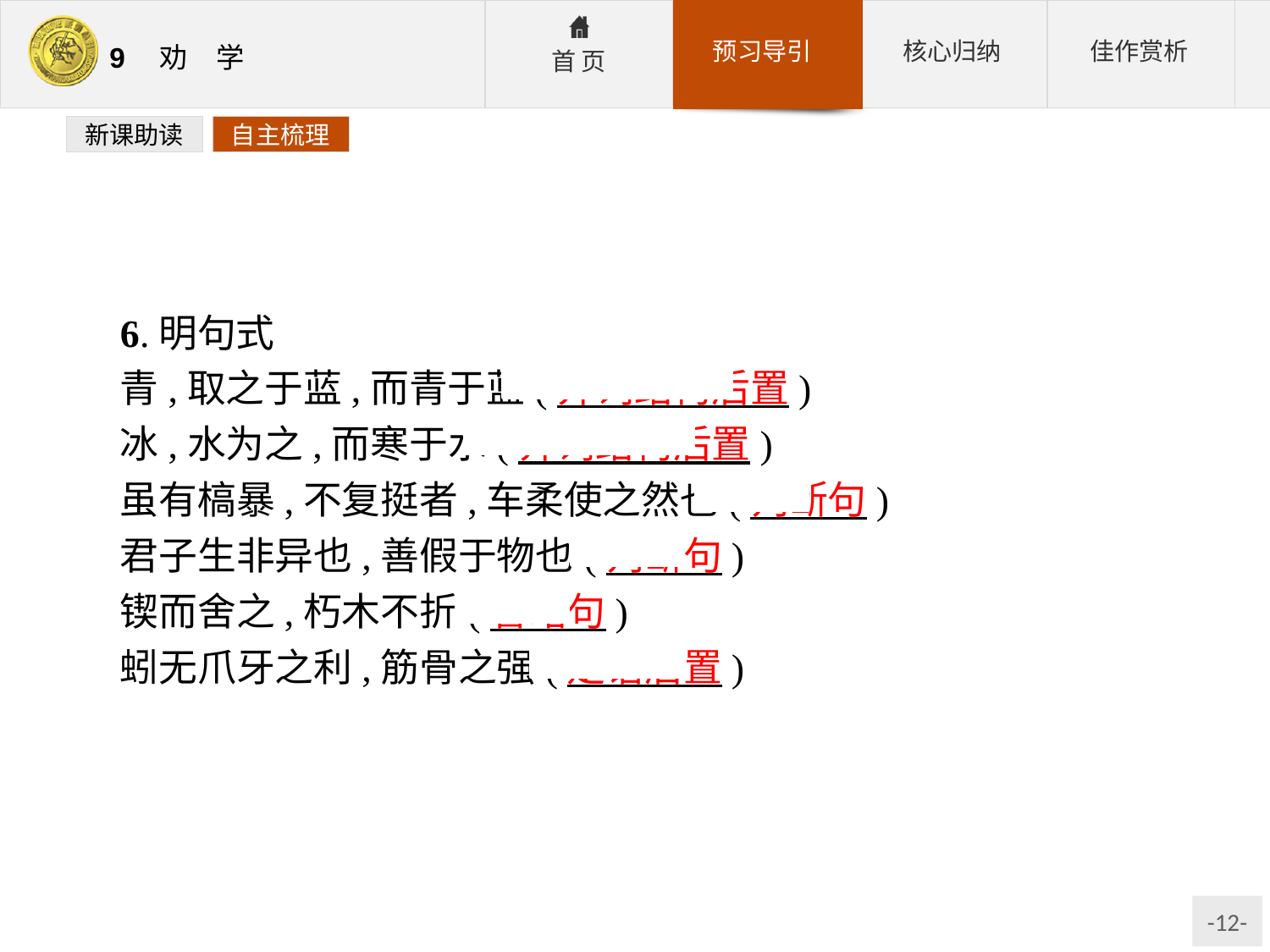

新课助读
自主梳理
6.明句式
青,取之于蓝,而青于蓝(介词结构后置)
冰,水为之,而寒于水(介词结构后置)
虽有槁暴,不复挺者,车柔使之然也(判断句)
君子生非异也,善假于物也(判断句)
锲而舍之,朽木不折(省略句)
蚓无爪牙之利,筋骨之强(定语后置)